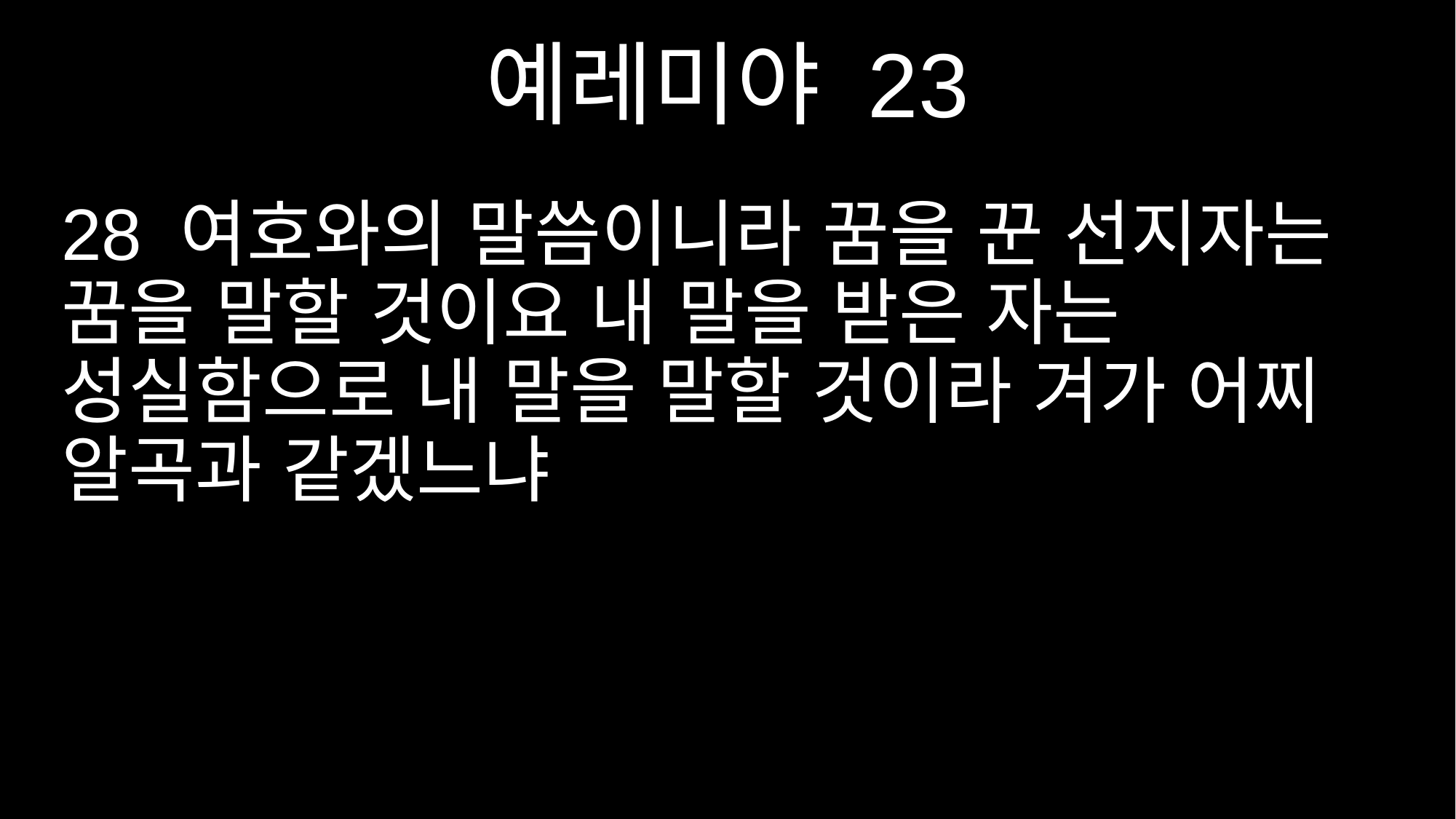

예레미야 23
28 여호와의 말씀이니라 꿈을 꾼 선지자는 꿈을 말할 것이요 내 말을 받은 자는 성실함으로 내 말을 말할 것이라 겨가 어찌 알곡과 같겠느냐